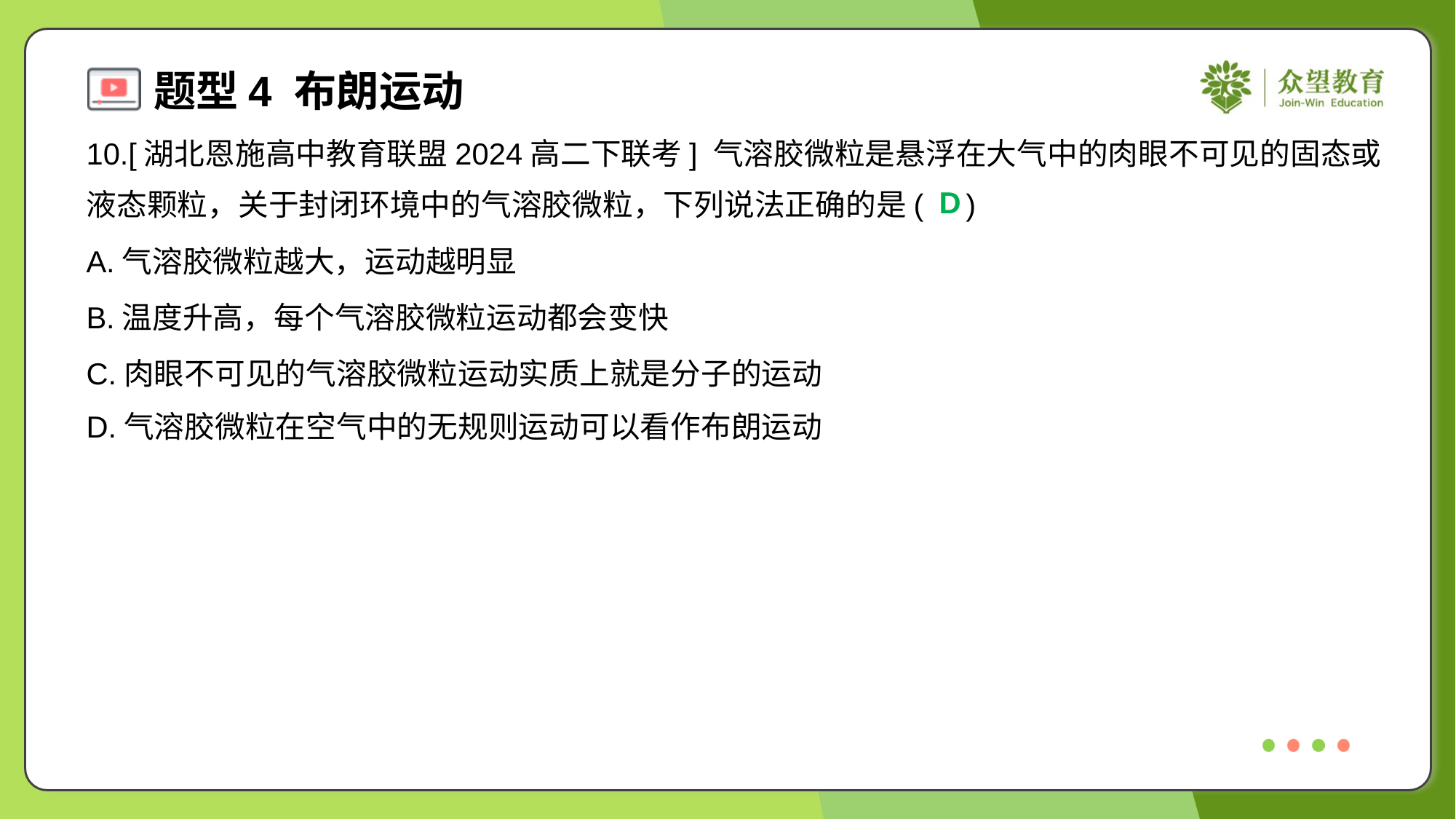

10.[湖北恩施高中教育联盟2024高二下联考] 气溶胶微粒是悬浮在大气中的肉眼不可见的固态或
液态颗粒，关于封闭环境中的气溶胶微粒，下列说法正确的是(     )
D
A.气溶胶微粒越大，运动越明显
B.温度升高，每个气溶胶微粒运动都会变快
C.肉眼不可见的气溶胶微粒运动实质上就是分子的运动
D.气溶胶微粒在空气中的无规则运动可以看作布朗运动